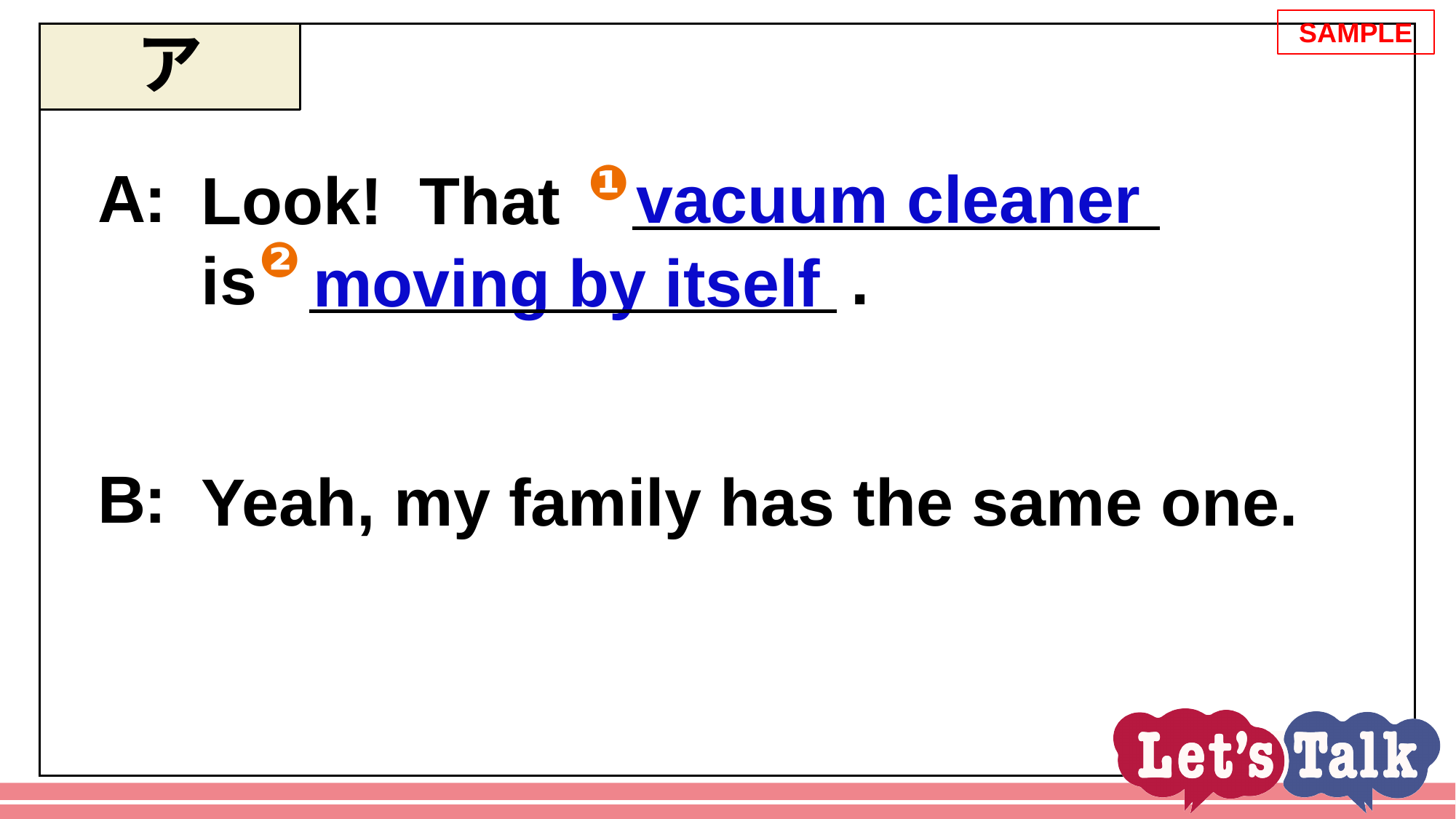

SAMPLE
ア
❶
Look!  That
is                                .
A:
vacuum cleaner
❷
moving by itself
Yeah, my family has the same one.
B: